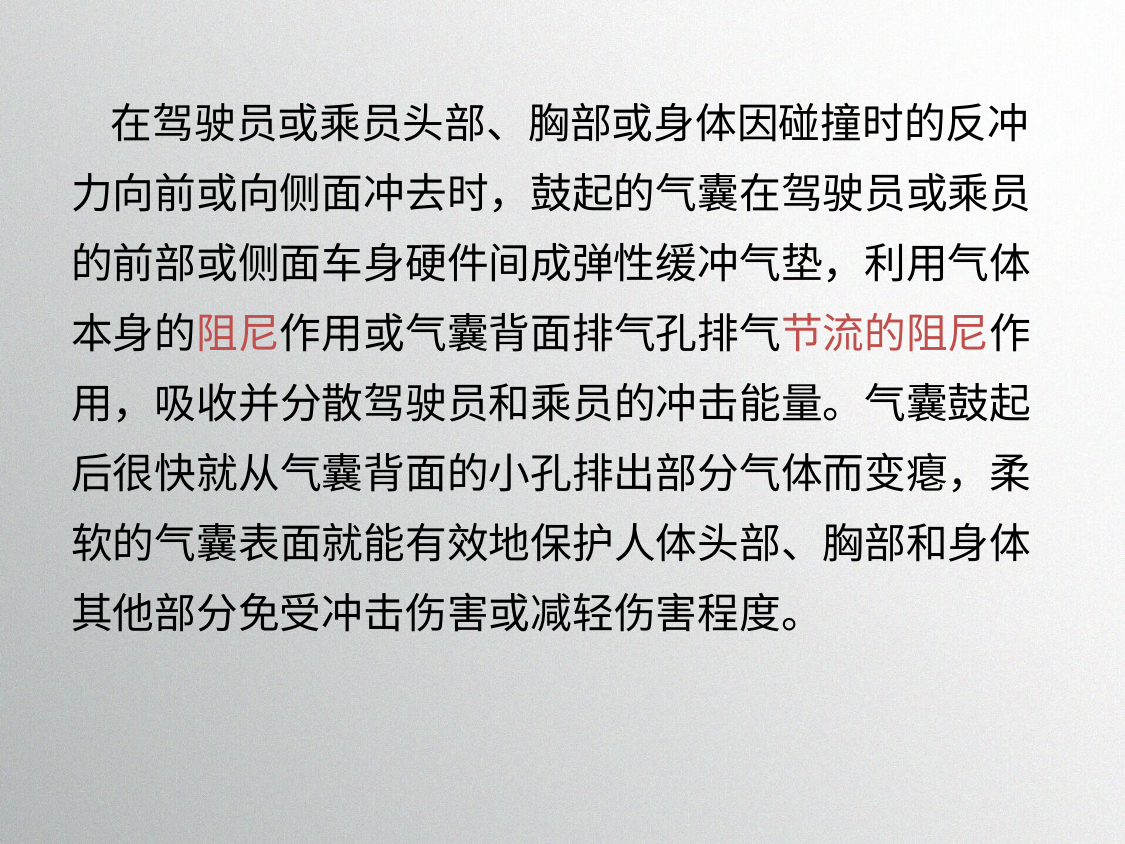

在驾驶员或乘员头部、胸部或身体因碰撞时的反冲力向前或向侧面冲去时，鼓起的气囊在驾驶员或乘员的前部或侧面车身硬件间成弹性缓冲气垫，利用气体本身的阻尼作用或气囊背面排气孔排气节流的阻尼作用，吸收并分散驾驶员和乘员的冲击能量。气囊鼓起后很快就从气囊背面的小孔排出部分气体而变瘪，柔软的气囊表面就能有效地保护人体头部、胸部和身体其他部分免受冲击伤害或减轻伤害程度。